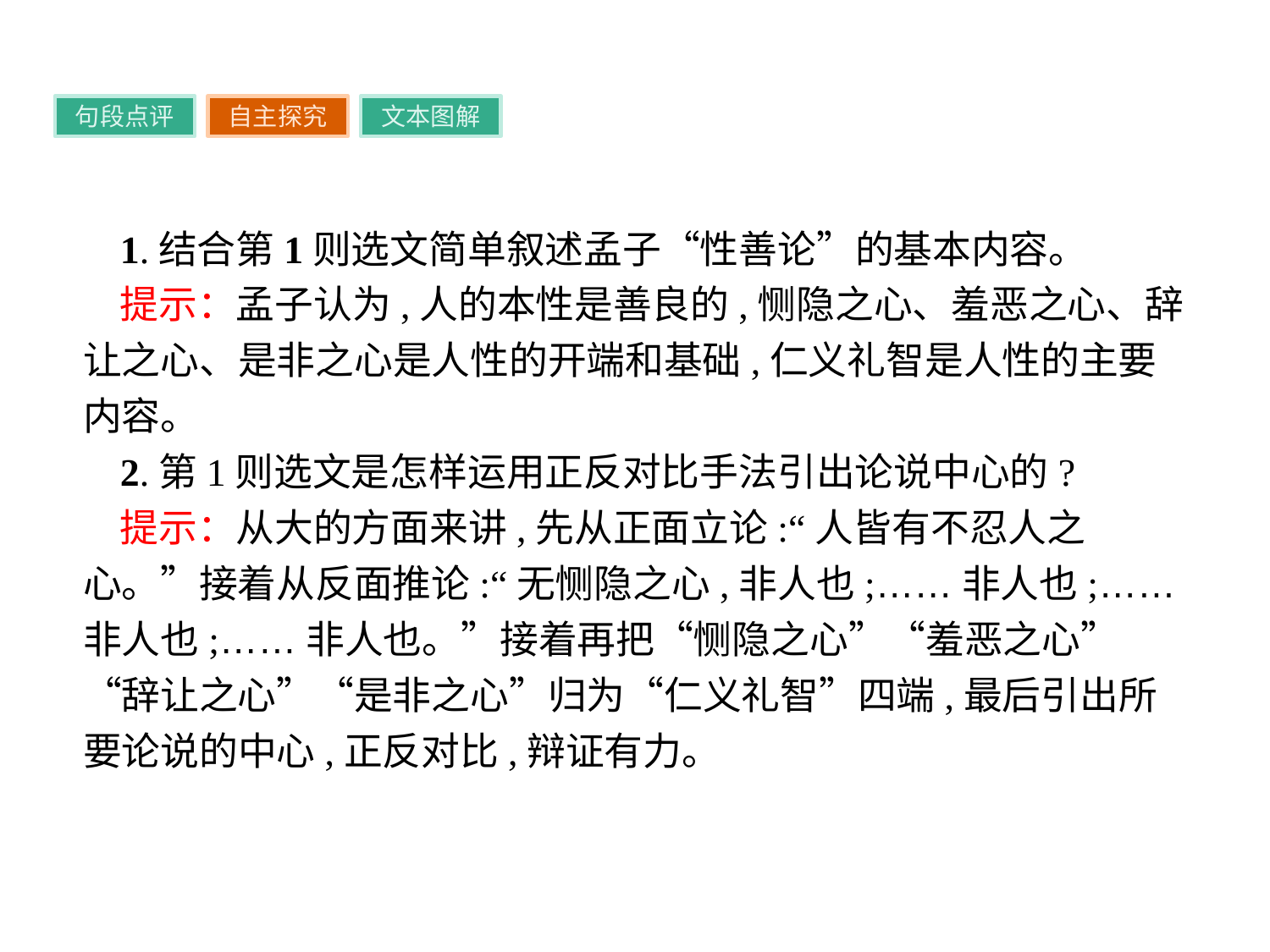

句段点评
自主探究
文本图解
1.结合第1则选文简单叙述孟子“性善论”的基本内容。
提示：孟子认为,人的本性是善良的,恻隐之心、羞恶之心、辞让之心、是非之心是人性的开端和基础,仁义礼智是人性的主要内容。
2.第1则选文是怎样运用正反对比手法引出论说中心的?
提示：从大的方面来讲,先从正面立论:“人皆有不忍人之心。”接着从反面推论:“无恻隐之心,非人也;……非人也;……非人也;……非人也。”接着再把“恻隐之心”“羞恶之心”“辞让之心”“是非之心”归为“仁义礼智”四端,最后引出所要论说的中心,正反对比,辩证有力。